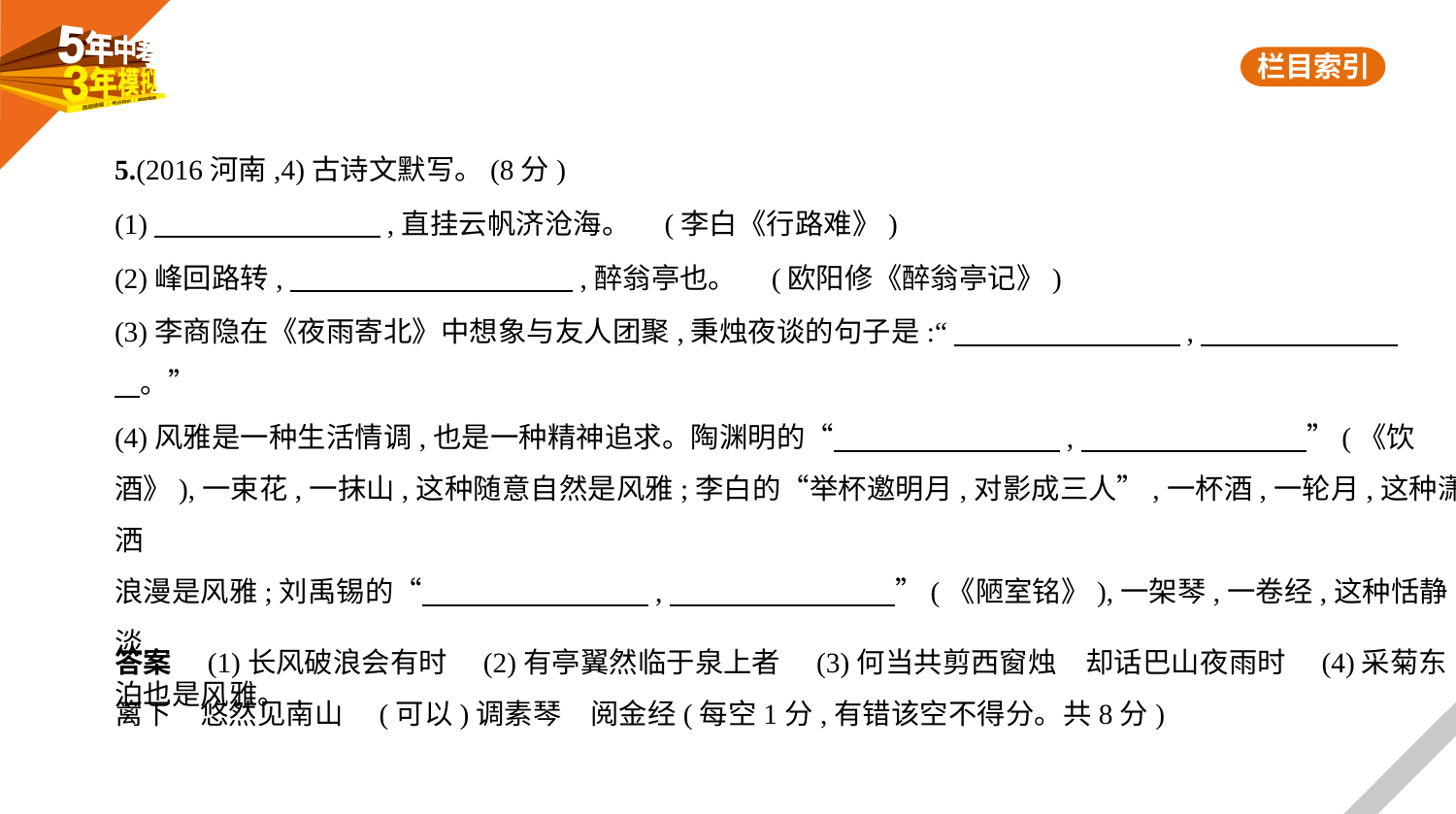

5.(2016河南,4)古诗文默写。(8分)
(1)　　　　　　　    ,直挂云帆济沧海。 (李白《行路难》)
(2)峰回路转,　　　　　　　　　    ,醉翁亭也。 (欧阳修《醉翁亭记》)
(3)李商隐在《夜雨寄北》中想象与友人团聚,秉烛夜谈的句子是:“　　　　　　　    ,　　　　　　    
    。”
(4)风雅是一种生活情调,也是一种精神追求。陶渊明的“　　　　　　　    ,　　　　　　　    ”(《饮
酒》),一束花,一抹山,这种随意自然是风雅;李白的“举杯邀明月,对影成三人”,一杯酒,一轮月,这种潇洒
浪漫是风雅;刘禹锡的“　　　　　　　    ,　　　　　　　    ”(《陋室铭》),一架琴,一卷经,这种恬静淡
泊也是风雅。
答案　(1)长风破浪会有时　(2)有亭翼然临于泉上者　(3)何当共剪西窗烛　却话巴山夜雨时　(4)采菊东
篱下　悠然见南山　(可以)调素琴　阅金经(每空1分,有错该空不得分。共8分)